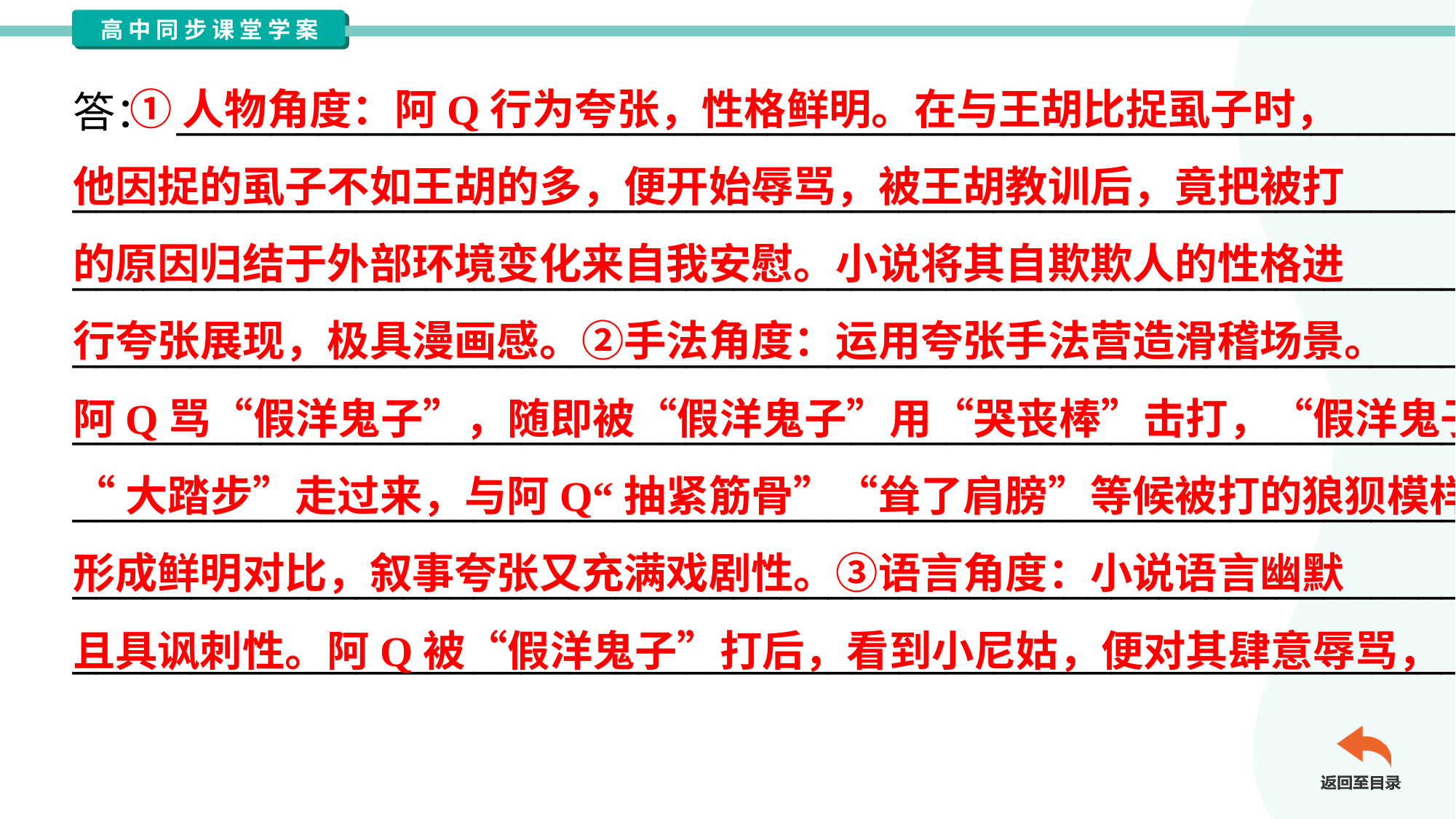

①人物角度：阿Q行为夸张，性格鲜明。在与王胡比捉虱子时，
他因捉的虱子不如王胡的多，便开始辱骂，被王胡教训后，竟把被打
的原因归结于外部环境变化来自我安慰。小说将其自欺欺人的性格进
行夸张展现，极具漫画感。②手法角度：运用夸张手法营造滑稽场景。
阿Q骂“假洋鬼子”，随即被“假洋鬼子”用“哭丧棒”击打，“假洋鬼子”
“大踏步”走过来，与阿Q“抽紧筋骨”“耸了肩膀”等候被打的狼狈模样
形成鲜明对比，叙事夸张又充满戏剧性。③语言角度：小说语言幽默
且具讽刺性。阿Q被“假洋鬼子”打后，看到小尼姑，便对其肆意辱骂，

答： ________________________________________________________
_____________________________________________________________
_____________________________________________________________
_____________________________________________________________
_____________________________________________________________
_____________________________________________________________
_____________________________________________________________
_____________________________________________________________